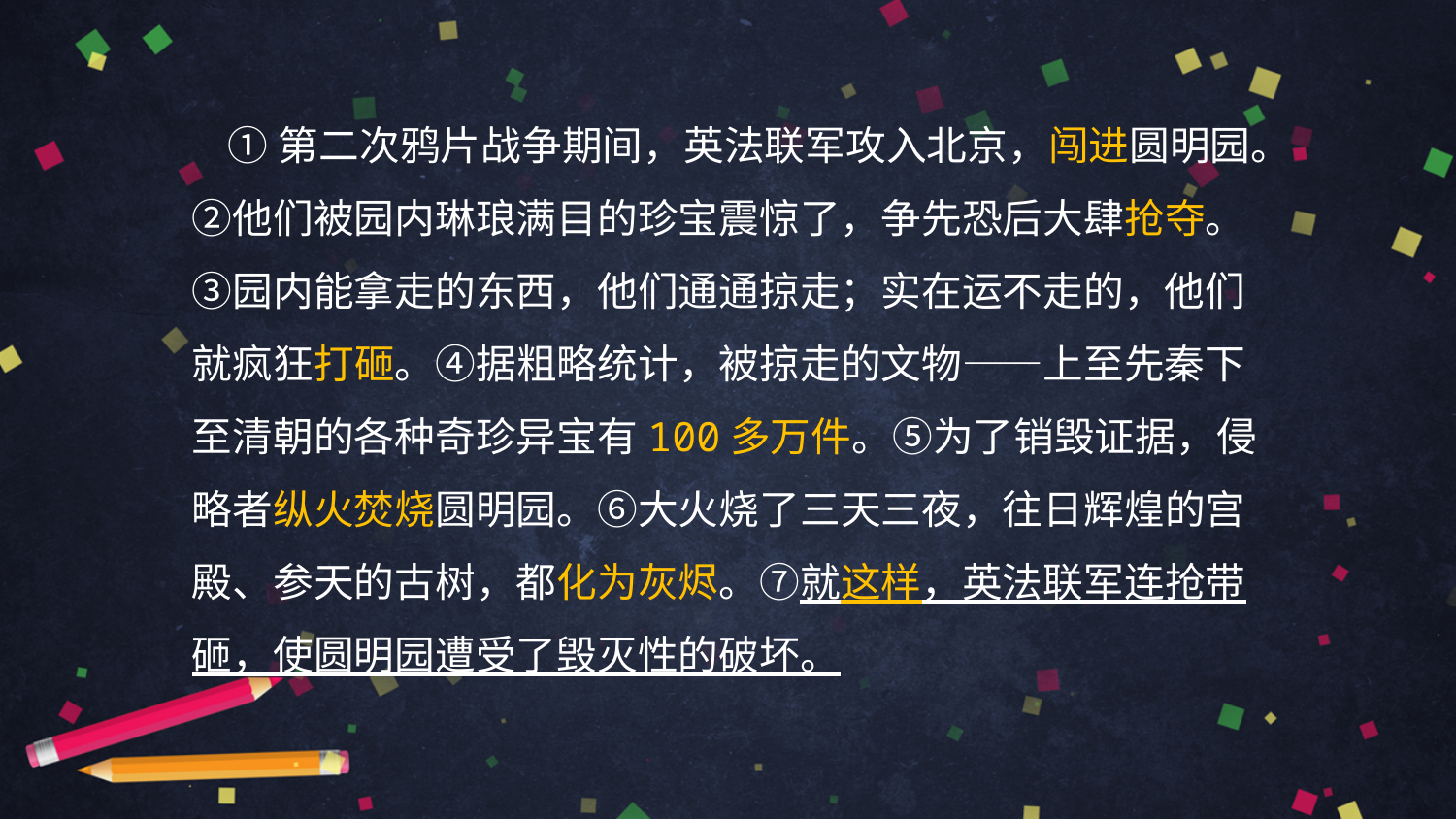

①第二次鸦片战争期间，英法联军攻入北京，闯进圆明园。②他们被园内琳琅满目的珍宝震惊了，争先恐后大肆抢夺。③园内能拿走的东西，他们通通掠走；实在运不走的，他们就疯狂打砸。④据粗略统计，被掠走的文物——上至先秦下至清朝的各种奇珍异宝有100多万件。⑤为了销毁证据，侵略者纵火焚烧圆明园。⑥大火烧了三天三夜，往日辉煌的宫殿、参天的古树，都化为灰烬。⑦就这样，英法联军连抢带砸，使圆明园遭受了毁灭性的破坏。